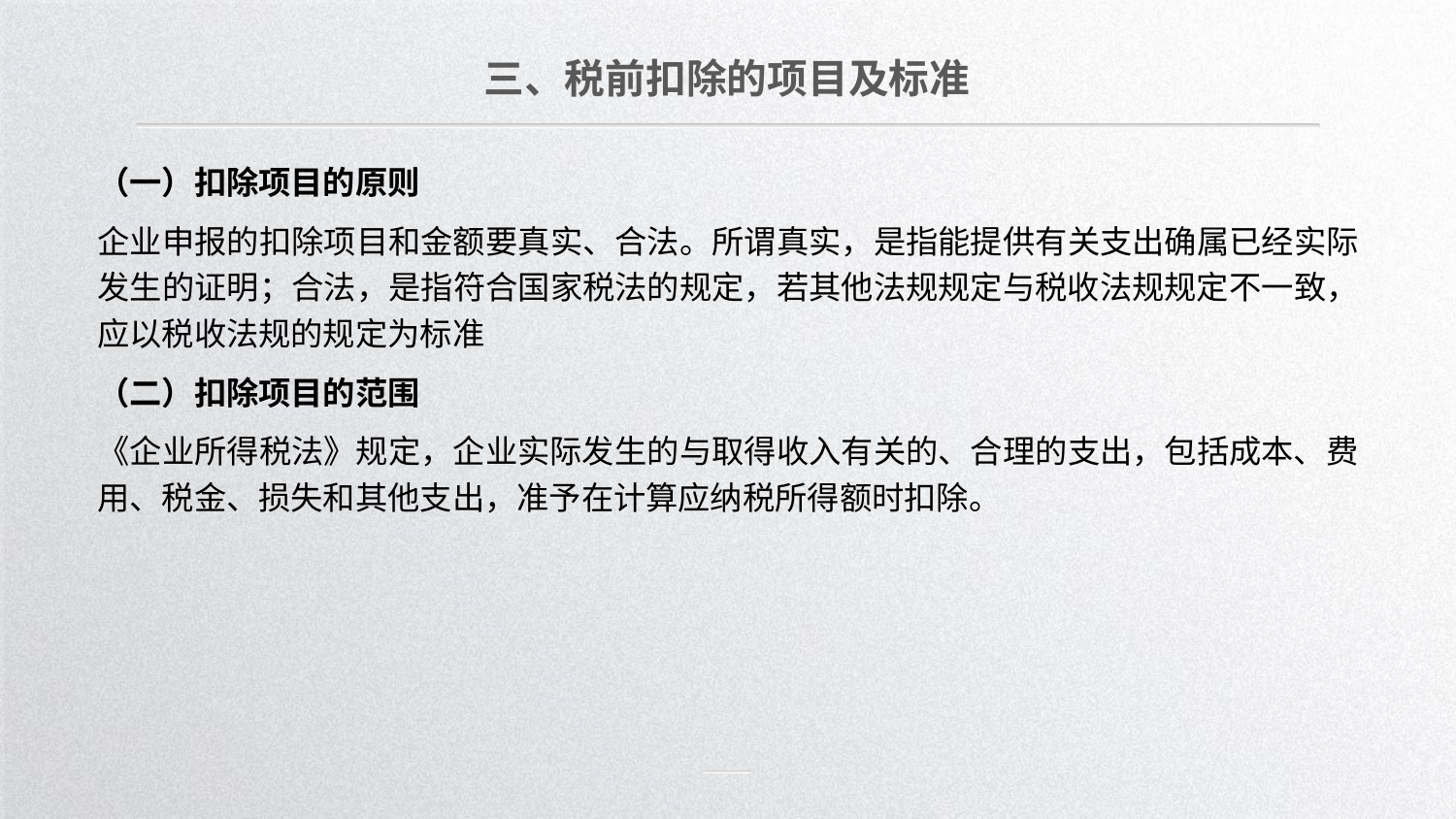

三、税前扣除的项目及标准
（一）扣除项目的原则
企业申报的扣除项目和金额要真实、合法。所谓真实，是指能提供有关支出确属已经实际发生的证明；合法，是指符合国家税法的规定，若其他法规规定与税收法规规定不一致，应以税收法规的规定为标准
（二）扣除项目的范围
《企业所得税法》规定，企业实际发生的与取得收入有关的、合理的支出，包括成本、费用、税金、损失和其他支出，准予在计算应纳税所得额时扣除。